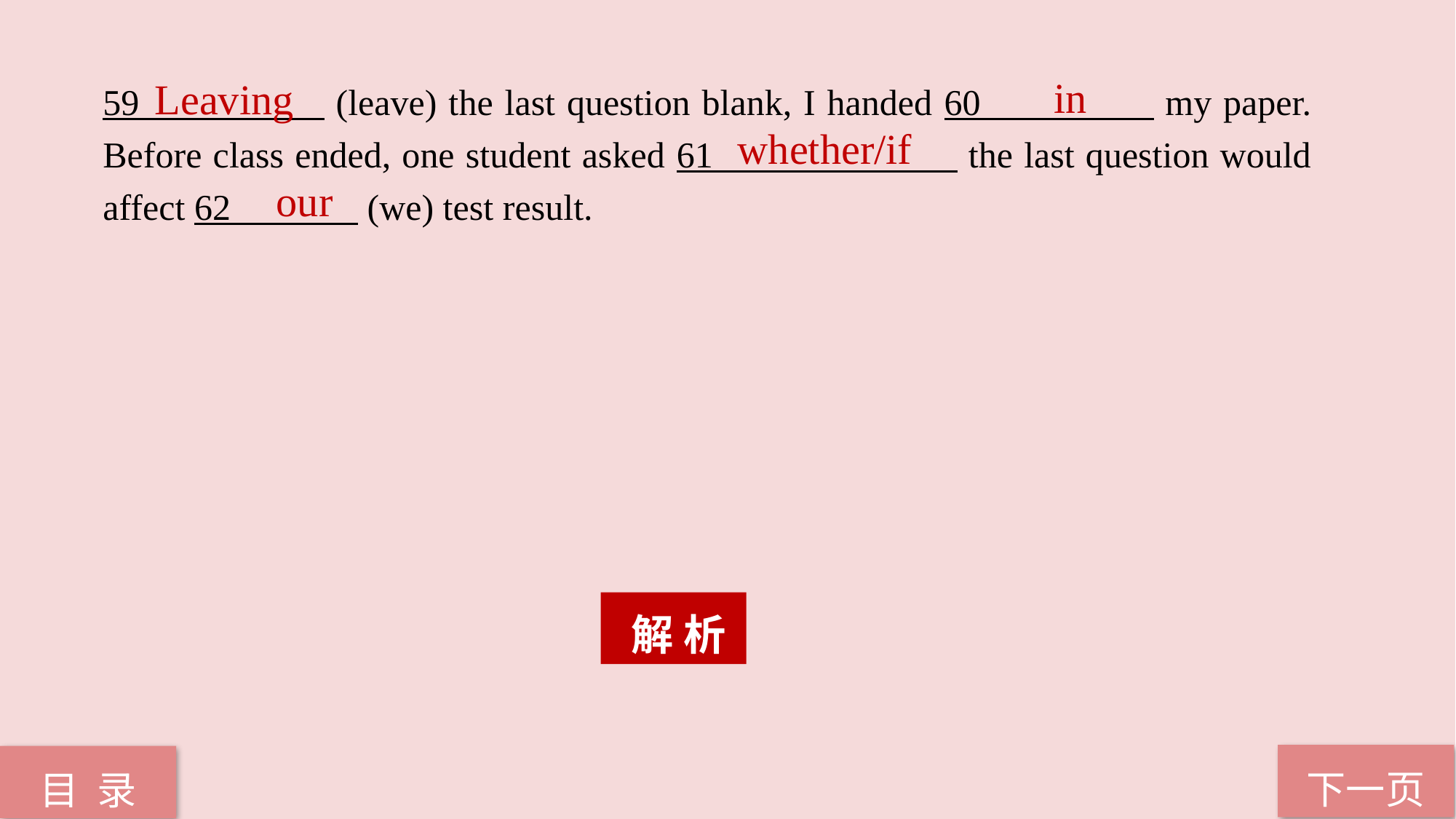

59                 (leave) the last question blank, I handed 60                my paper. Before class ended, one student asked 61                       the last question would affect 62               (we) test result.
  in
Leaving
 whether/if
our
 解 析